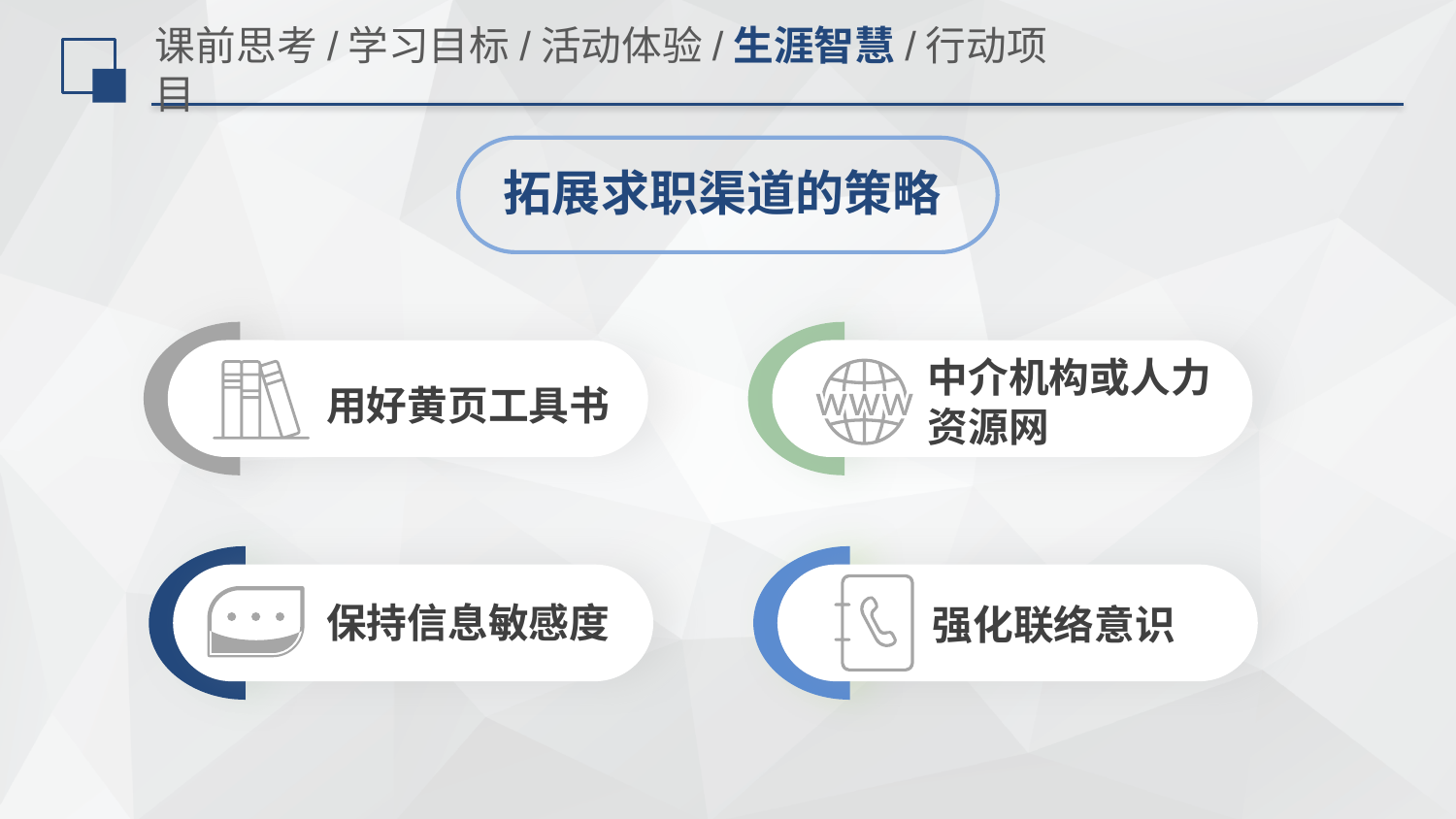

# 课前思考/学习目标/活动体验/生涯智慧/行动项目

拓展求职渠道的策略

中介机构或人力资源网

用好黄页工具书

保持信息敏感度

强化联络意识